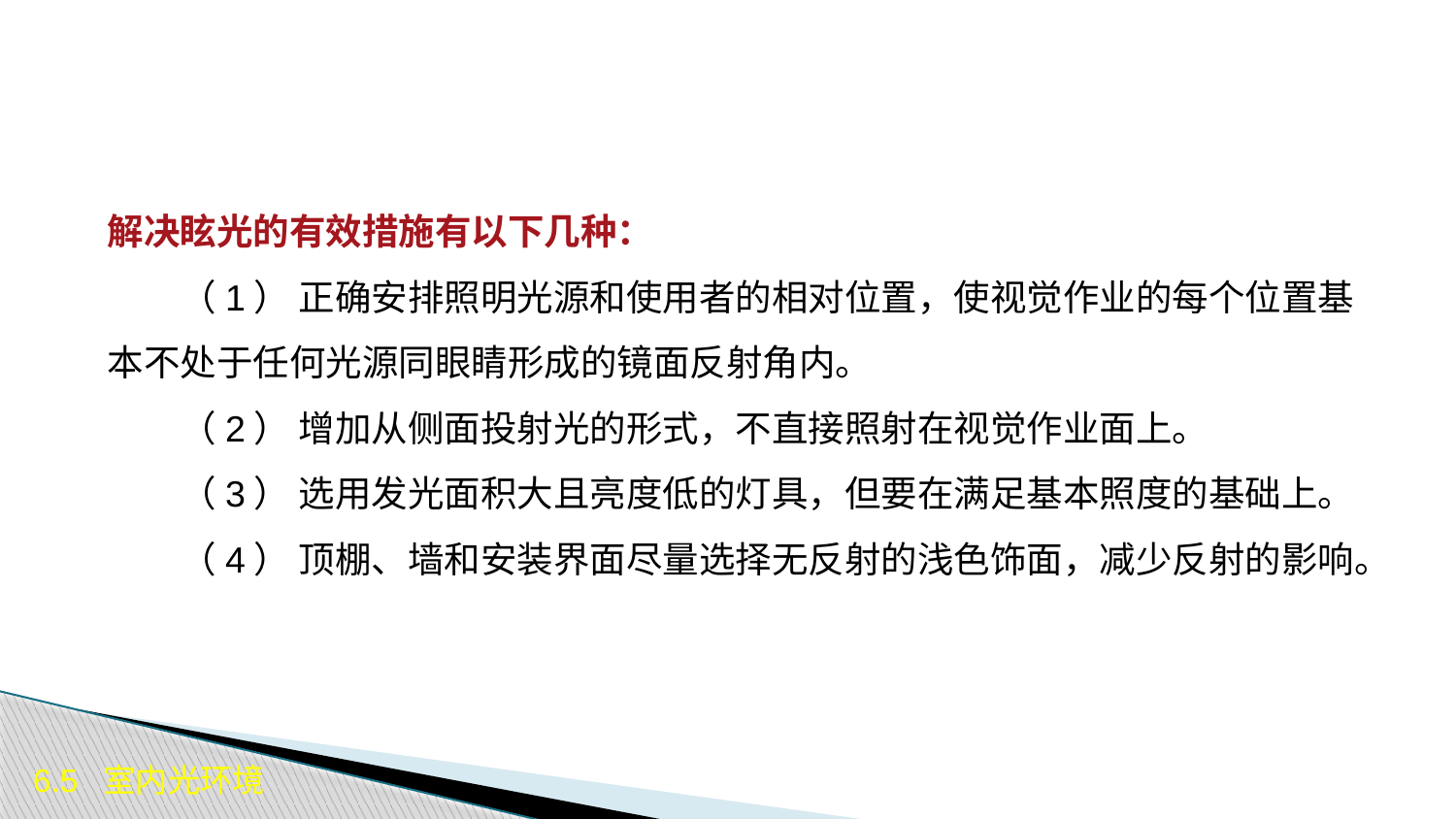

解决眩光的有效措施有以下几种：
　　（1） 正确安排照明光源和使用者的相对位置，使视觉作业的每个位置基本不处于任何光源同眼睛形成的镜面反射角内。
　　（2） 增加从侧面投射光的形式，不直接照射在视觉作业面上。
　　（3） 选用发光面积大且亮度低的灯具，但要在满足基本照度的基础上。
　　（4） 顶棚、墙和安装界面尽量选择无反射的浅色饰面，减少反射的影响。
6.5  室内光环境